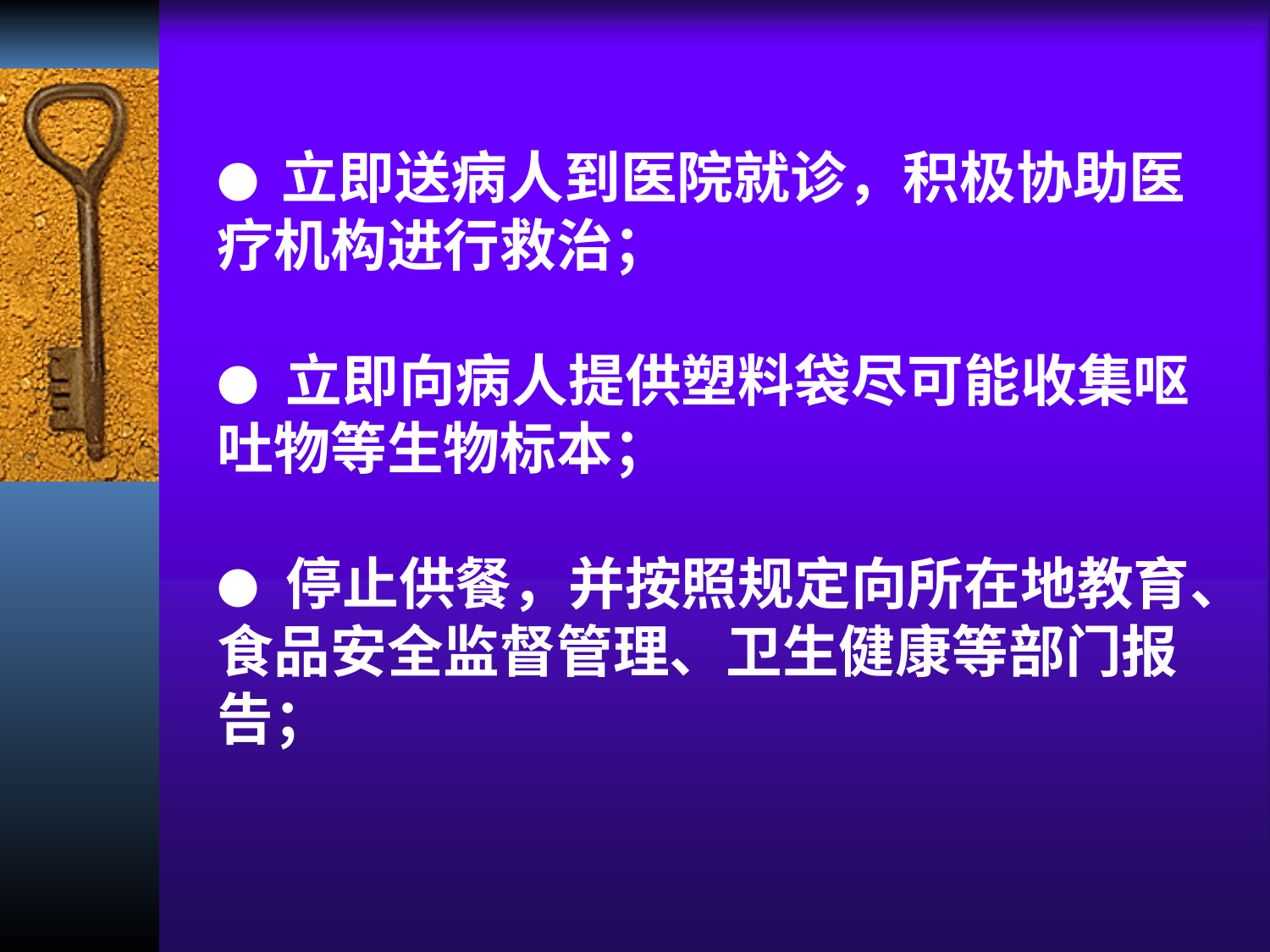

●  立即送病人到医院就诊，积极协助医疗机构进行救治；

● 立即向病人提供塑料袋尽可能收集呕吐物等生物标本；

● 停止供餐，并按照规定向所在地教育、食品安全监督管理、卫生健康等部门报告；